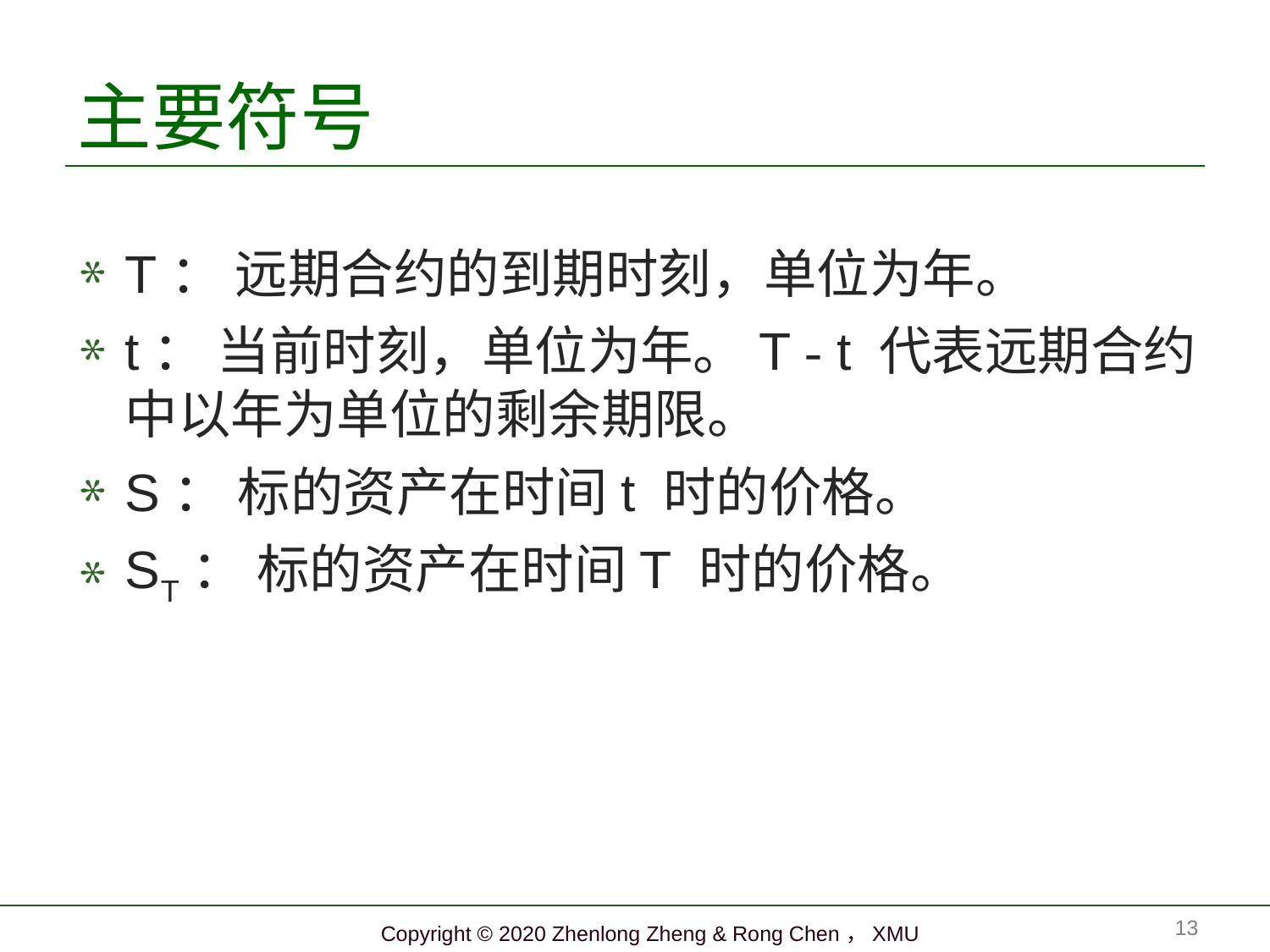

# 主要符号

T： 远期合约的到期时刻，单位为年。
t： 当前时刻，单位为年。T - t 代表远期合约中以年为单位的剩余期限。
S： 标的资产在时间t 时的价格。
ST： 标的资产在时间T 时的价格。
13